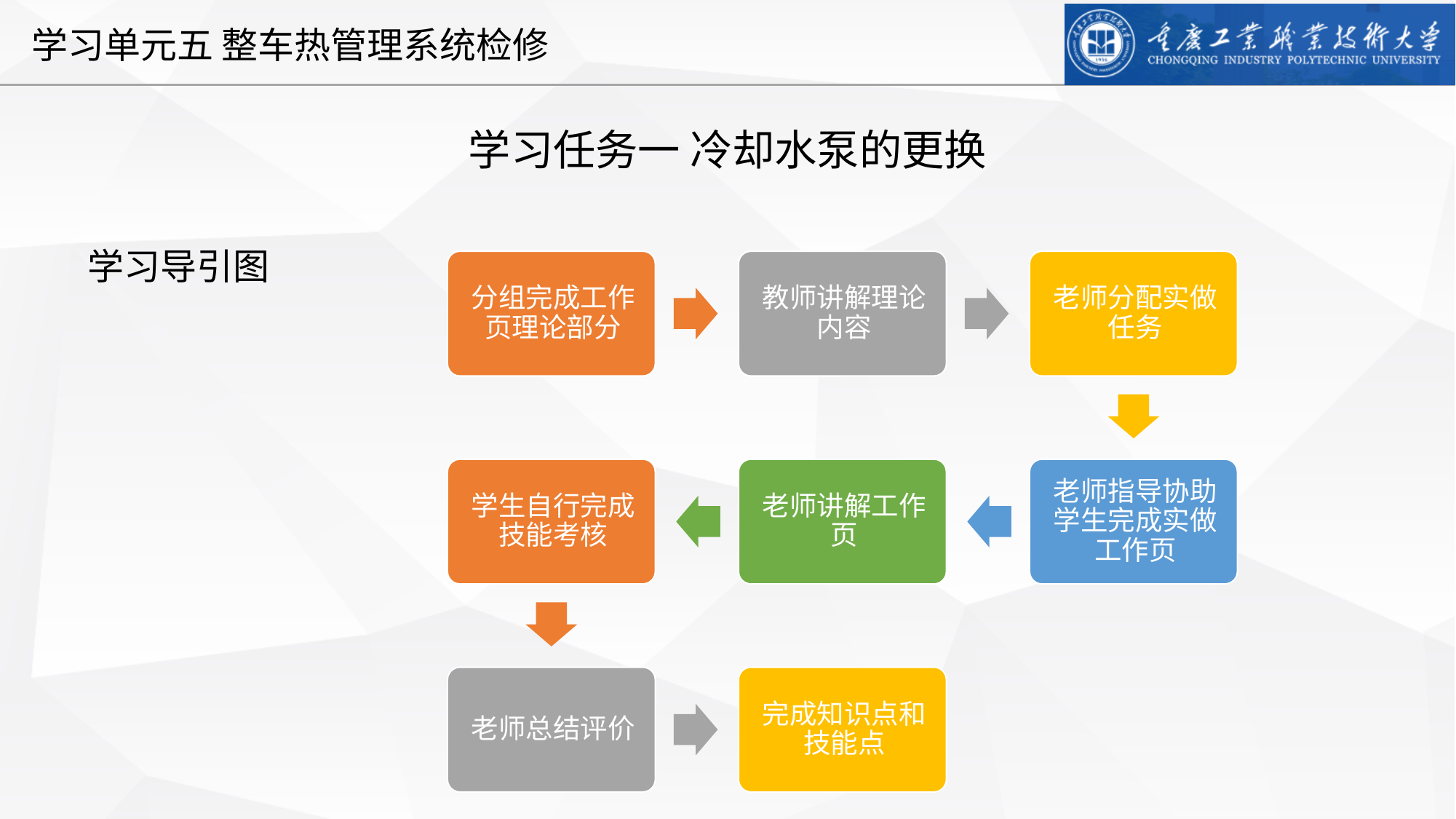

学习任务一 冷却水泵的更换
学习导引图
分组完成工作页理论部分

教师讲解理论内容

老师分配实做任务

老师指导协助学生完成实做工作页

老师讲解工作页

学生自行完成技能考核

老师总结评价

完成知识点和技能点